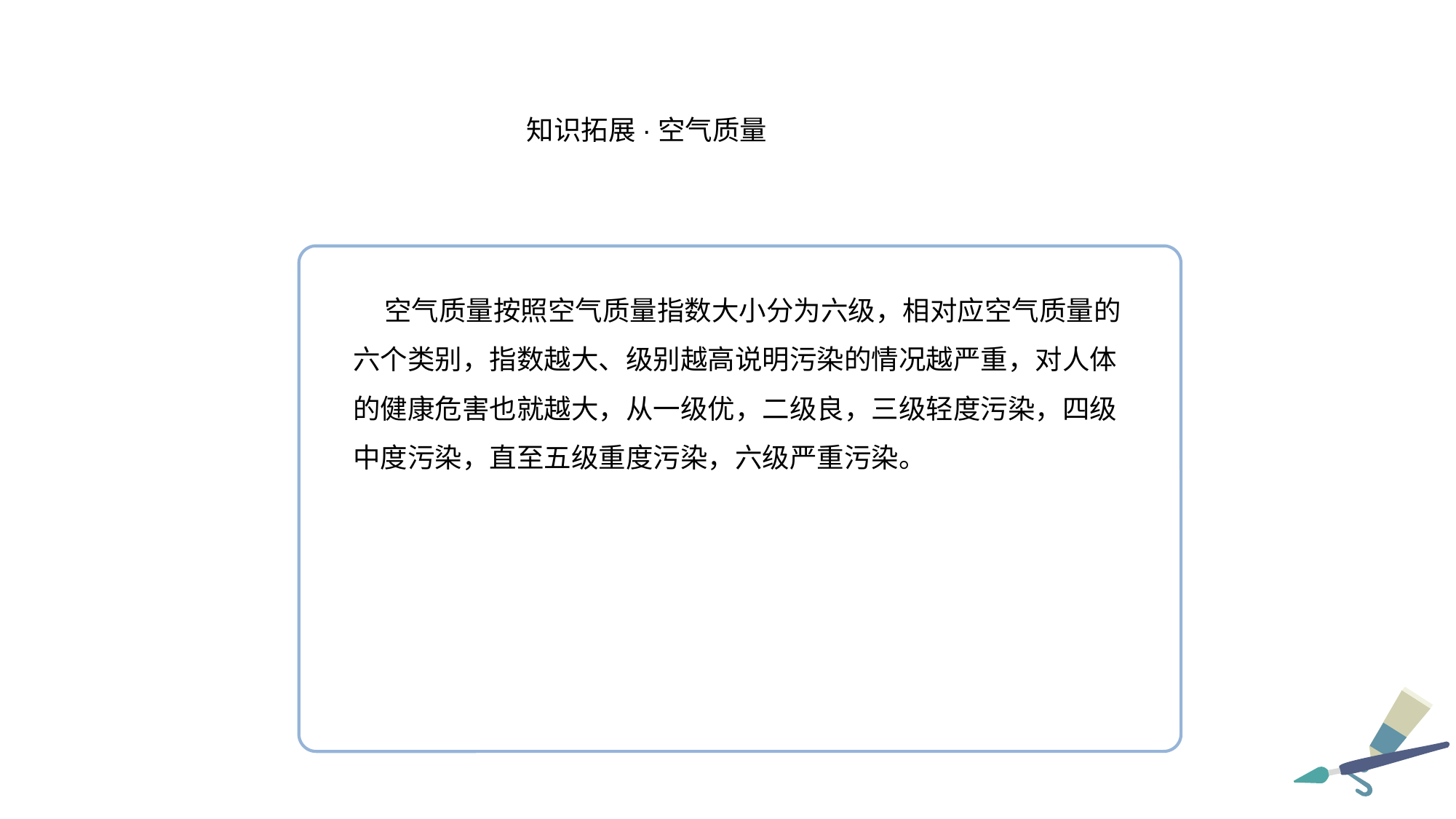

知识拓展·空气质量

    空气质量按照空气质量指数大小分为六级，相对应空气质量的六个类别，指数越大、级别越高说明污染的情况越严重，对人体的健康危害也就越大，从一级优，二级良，三级轻度污染，四级中度污染，直至五级重度污染，六级严重污染。